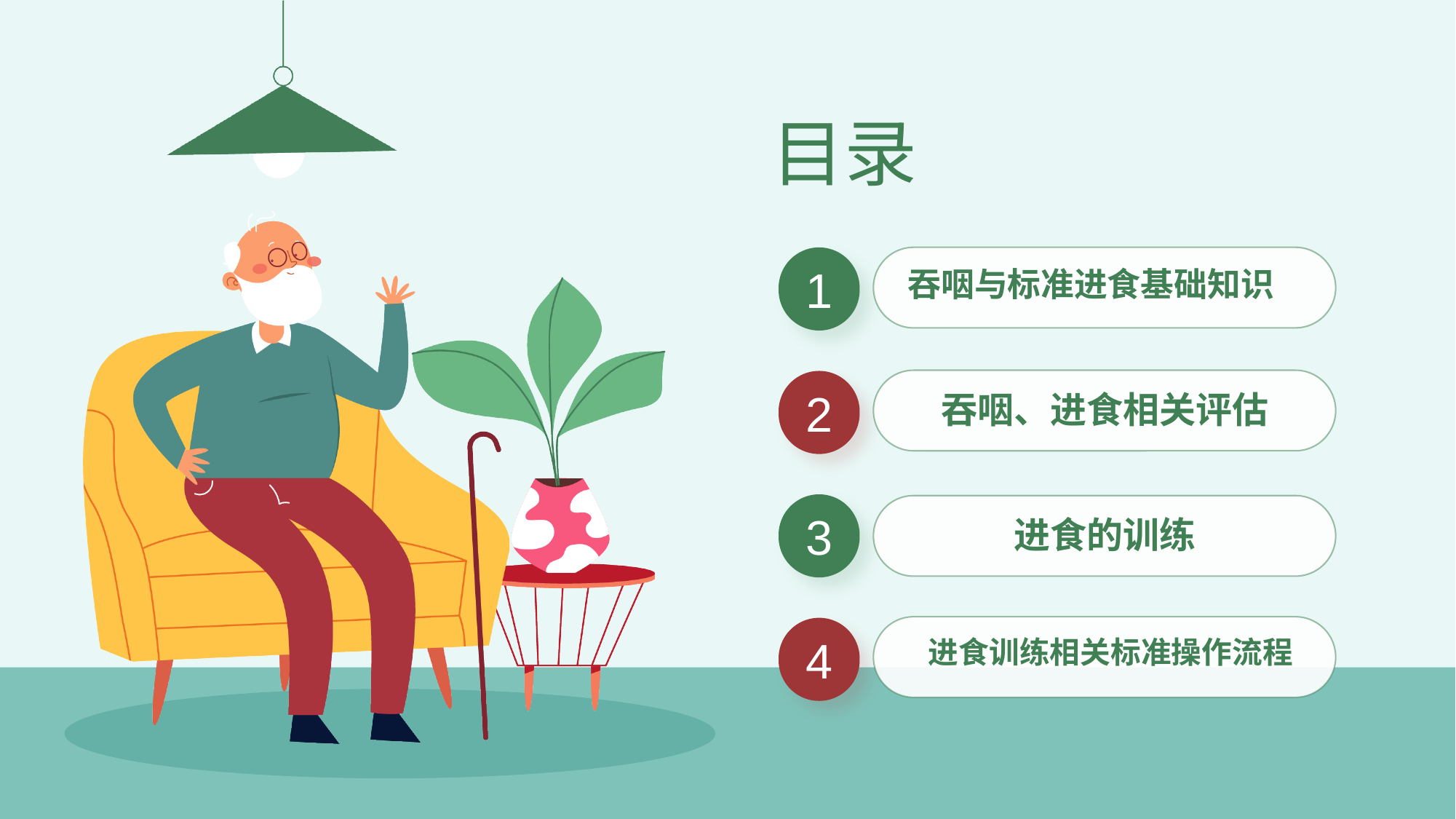

目录

1
吞咽与标准进食基础知识

2
吞咽、进食相关评估
3

进食的训练

4
进食训练相关标准操作流程